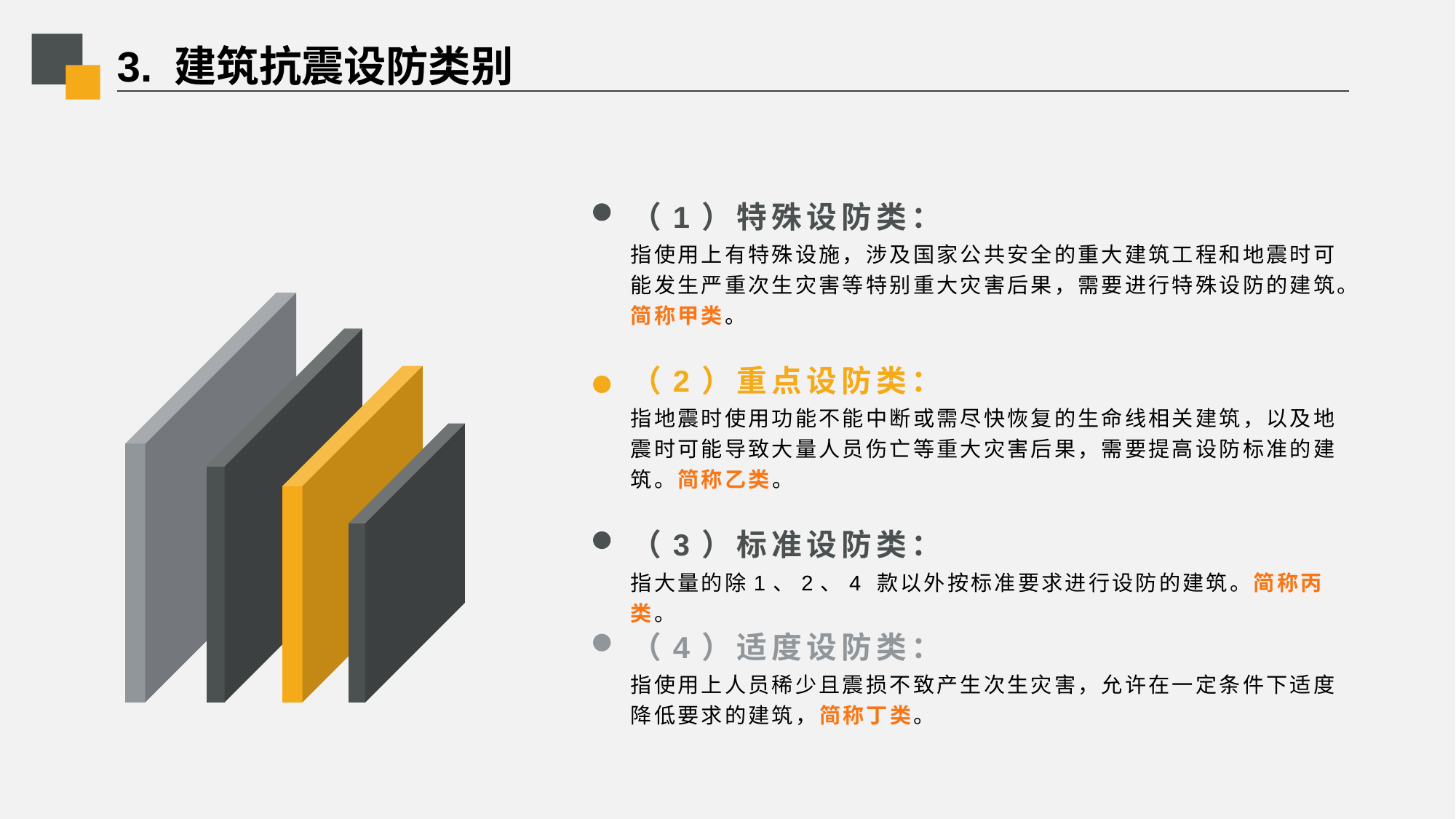

# 3. 建筑抗震设防类别
（1）特殊设防类：

指使用上有特殊设施，涉及国家公共安全的重大建筑工程和地震时可能发生严重次生灾害等特别重大灾害后果，需要进行特殊设防的建筑。简称甲类。

（2）重点设防类：

指地震时使用功能不能中断或需尽快恢复的生命线相关建筑，以及地震时可能导致大量人员伤亡等重大灾害后果，需要提高设防标准的建筑。简称乙类。

（3）标准设防类：

指大量的除1、2、4 款以外按标准要求进行设防的建筑。简称丙类。
（4）适度设防类：

指使用上人员稀少且震损不致产生次生灾害，允许在一定条件下适度降低要求的建筑，简称丁类。